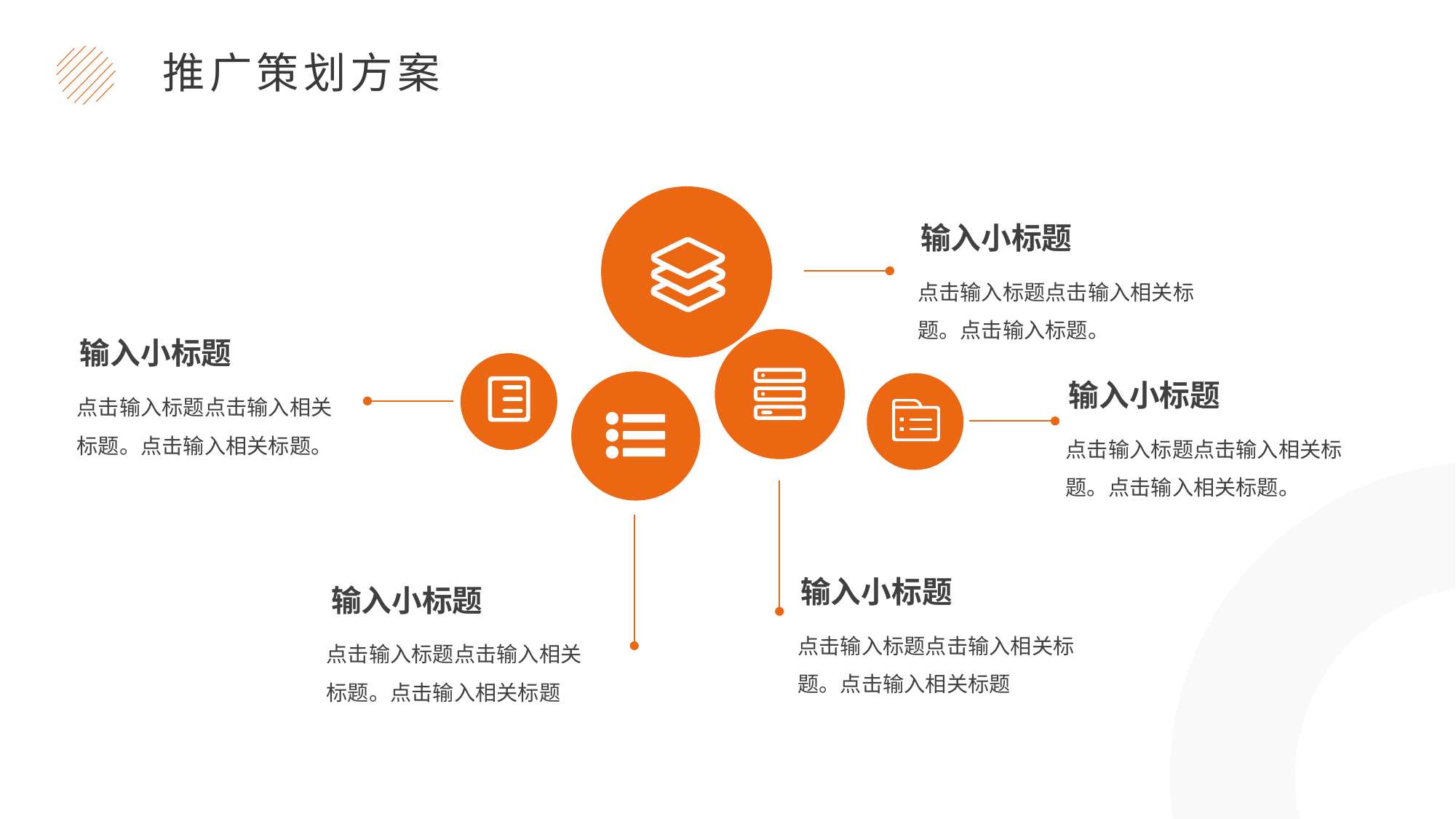

推广策划方案

输入小标题
点击输入标题点击输入相关标题。点击输入标题。

输入小标题
点击输入标题点击输入相关标题。点击输入相关标题。

输入小标题
点击输入标题点击输入相关标题。点击输入相关标题。

输入小标题
点击输入标题点击输入相关标题。点击输入相关标题
输入小标题
点击输入标题点击输入相关标题。点击输入相关标题